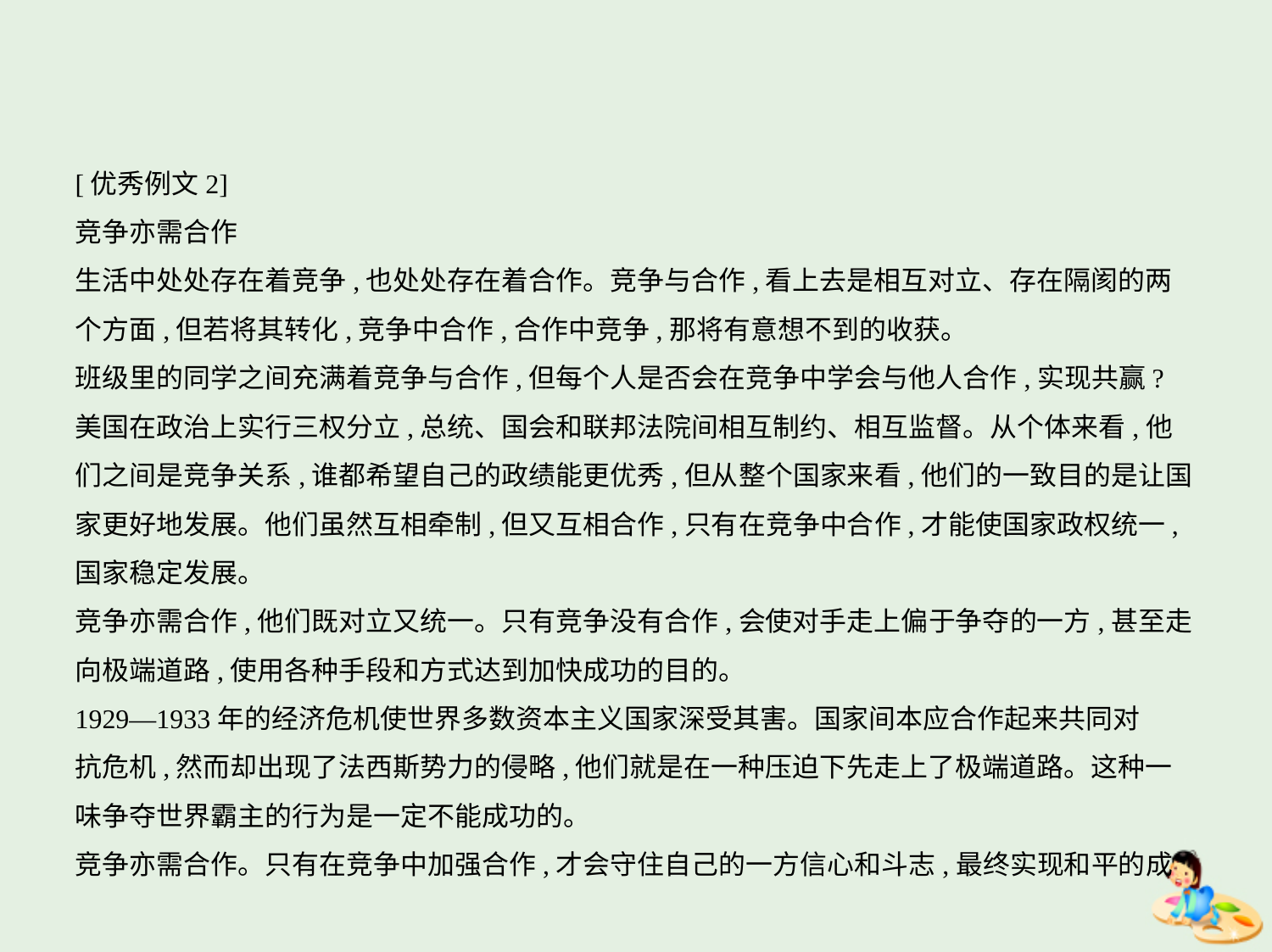

[优秀例文2]
竞争亦需合作
生活中处处存在着竞争,也处处存在着合作。竞争与合作,看上去是相互对立、存在隔阂的两
个方面,但若将其转化,竞争中合作,合作中竞争,那将有意想不到的收获。
班级里的同学之间充满着竞争与合作,但每个人是否会在竞争中学会与他人合作,实现共赢?
美国在政治上实行三权分立,总统、国会和联邦法院间相互制约、相互监督。从个体来看,他
们之间是竞争关系,谁都希望自己的政绩能更优秀,但从整个国家来看,他们的一致目的是让国
家更好地发展。他们虽然互相牵制,但又互相合作,只有在竞争中合作,才能使国家政权统一,
国家稳定发展。
竞争亦需合作,他们既对立又统一。只有竞争没有合作,会使对手走上偏于争夺的一方,甚至走
向极端道路,使用各种手段和方式达到加快成功的目的。
1929—1933年的经济危机使世界多数资本主义国家深受其害。国家间本应合作起来共同对
抗危机,然而却出现了法西斯势力的侵略,他们就是在一种压迫下先走上了极端道路。这种一
味争夺世界霸主的行为是一定不能成功的。
竞争亦需合作。只有在竞争中加强合作,才会守住自己的一方信心和斗志,最终实现和平的成